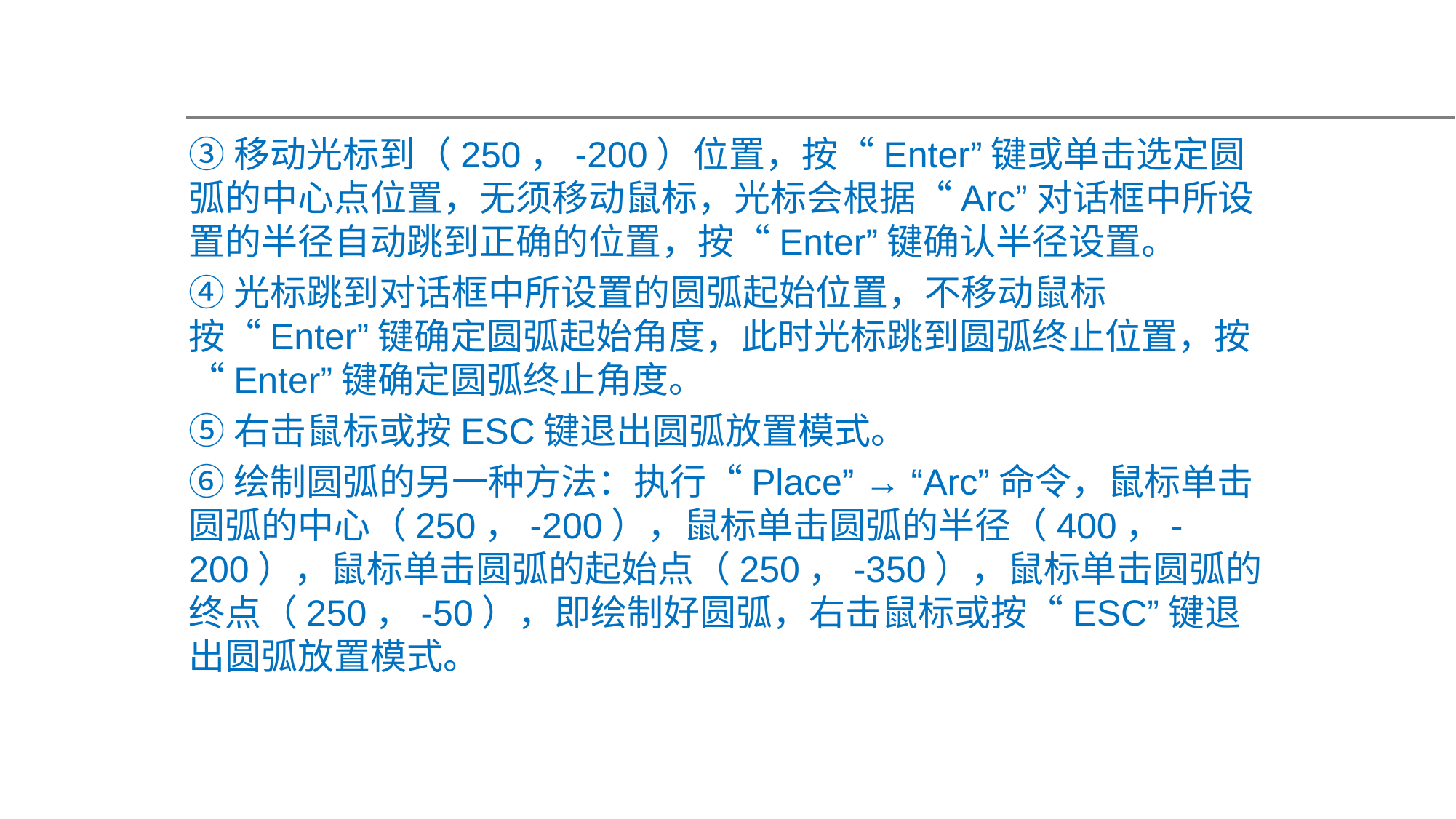

③移动光标到（250，-200）位置，按“Enter”键或单击选定圆弧的中心点位置，无须移动鼠标，光标会根据“Arc”对话框中所设置的半径自动跳到正确的位置，按“Enter”键确认半径设置。
④光标跳到对话框中所设置的圆弧起始位置，不移动鼠标按“Enter”键确定圆弧起始角度，此时光标跳到圆弧终止位置，按“Enter”键确定圆弧终止角度。
⑤右击鼠标或按ESC键退出圆弧放置模式。
⑥绘制圆弧的另一种方法：执行“Place” → “Arc”命令，鼠标单击圆弧的中心（250，-200），鼠标单击圆弧的半径（400，-200），鼠标单击圆弧的起始点（250，-350），鼠标单击圆弧的终点（250，-50），即绘制好圆弧，右击鼠标或按“ESC”键退出圆弧放置模式。